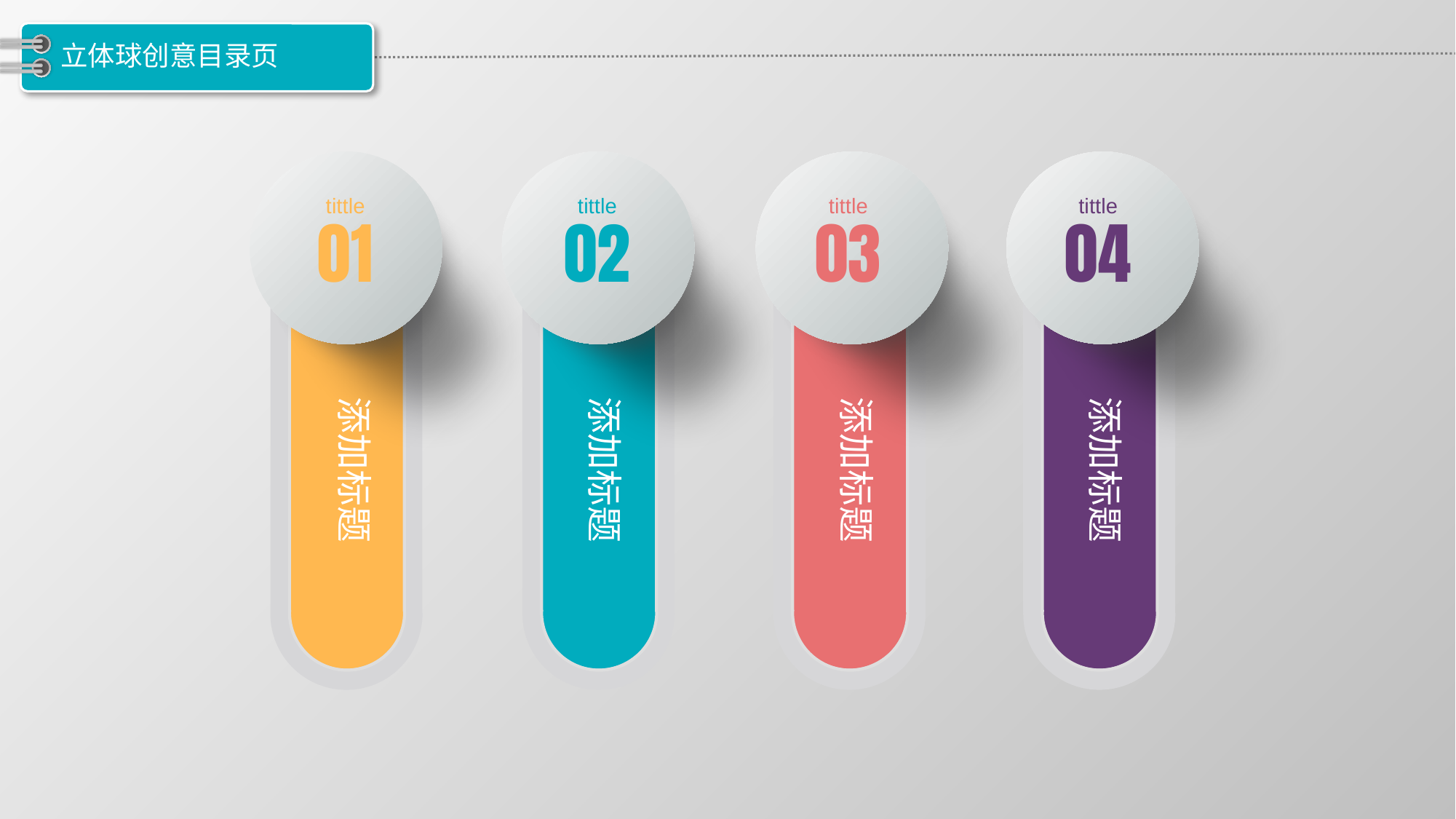

# 立体球创意目录页

tittle
tittle
tittle
tittle
01
02
03
04

添加标题
添加标题
添加标题
添加标题